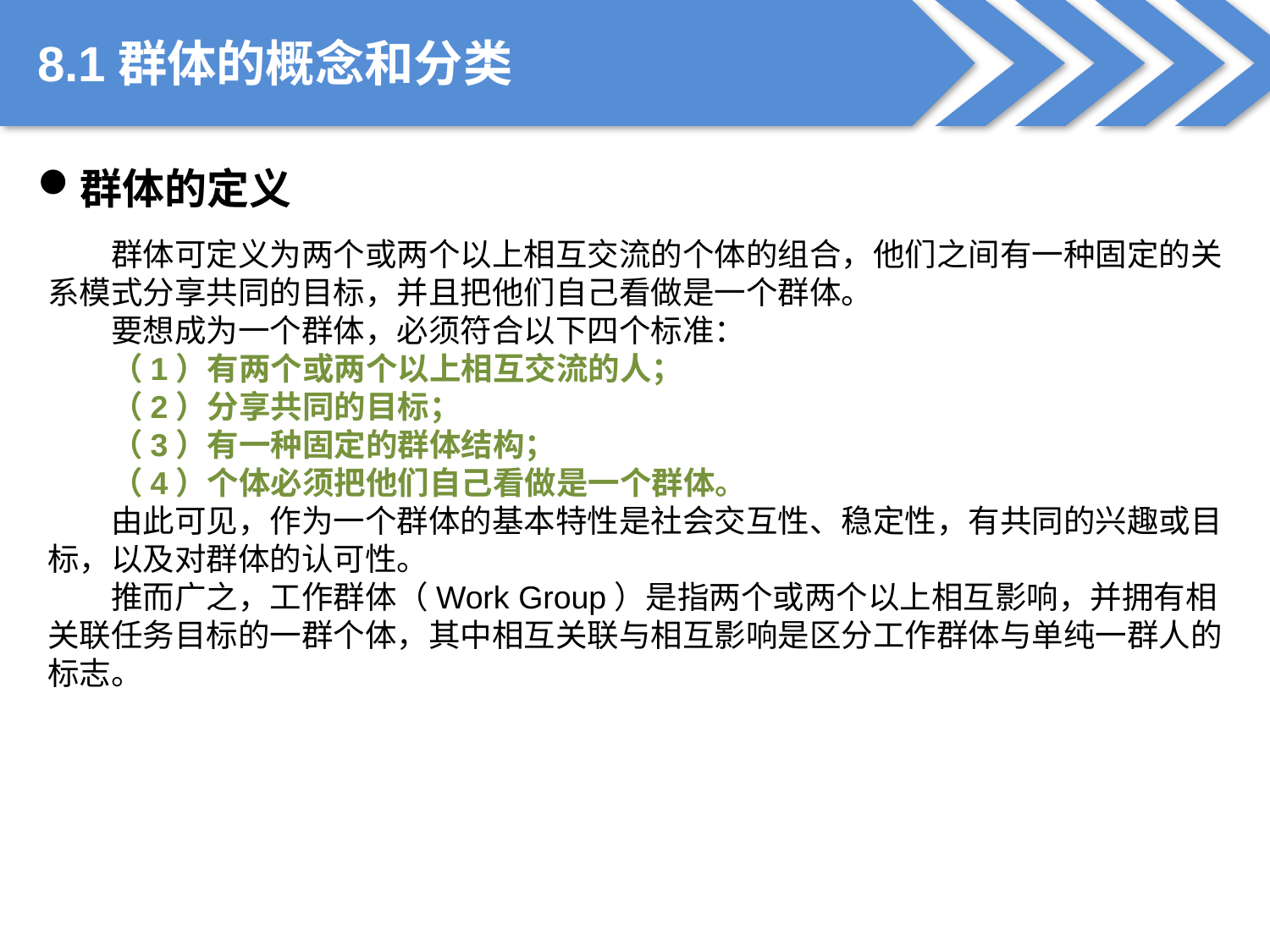

8.1群体的概念和分类
群体的定义
群体可定义为两个或两个以上相互交流的个体的组合，他们之间有一种固定的关系模式分享共同的目标，并且把他们自己看做是一个群体。
要想成为一个群体，必须符合以下四个标准：
（1）有两个或两个以上相互交流的人；
（2）分享共同的目标；
（3）有一种固定的群体结构；
（4）个体必须把他们自己看做是一个群体。
由此可见，作为一个群体的基本特性是社会交互性、稳定性，有共同的兴趣或目标，以及对群体的认可性。
推而广之，工作群体（Work Group）是指两个或两个以上相互影响，并拥有相关联任务目标的一群个体，其中相互关联与相互影响是区分工作群体与单纯一群人的标志。